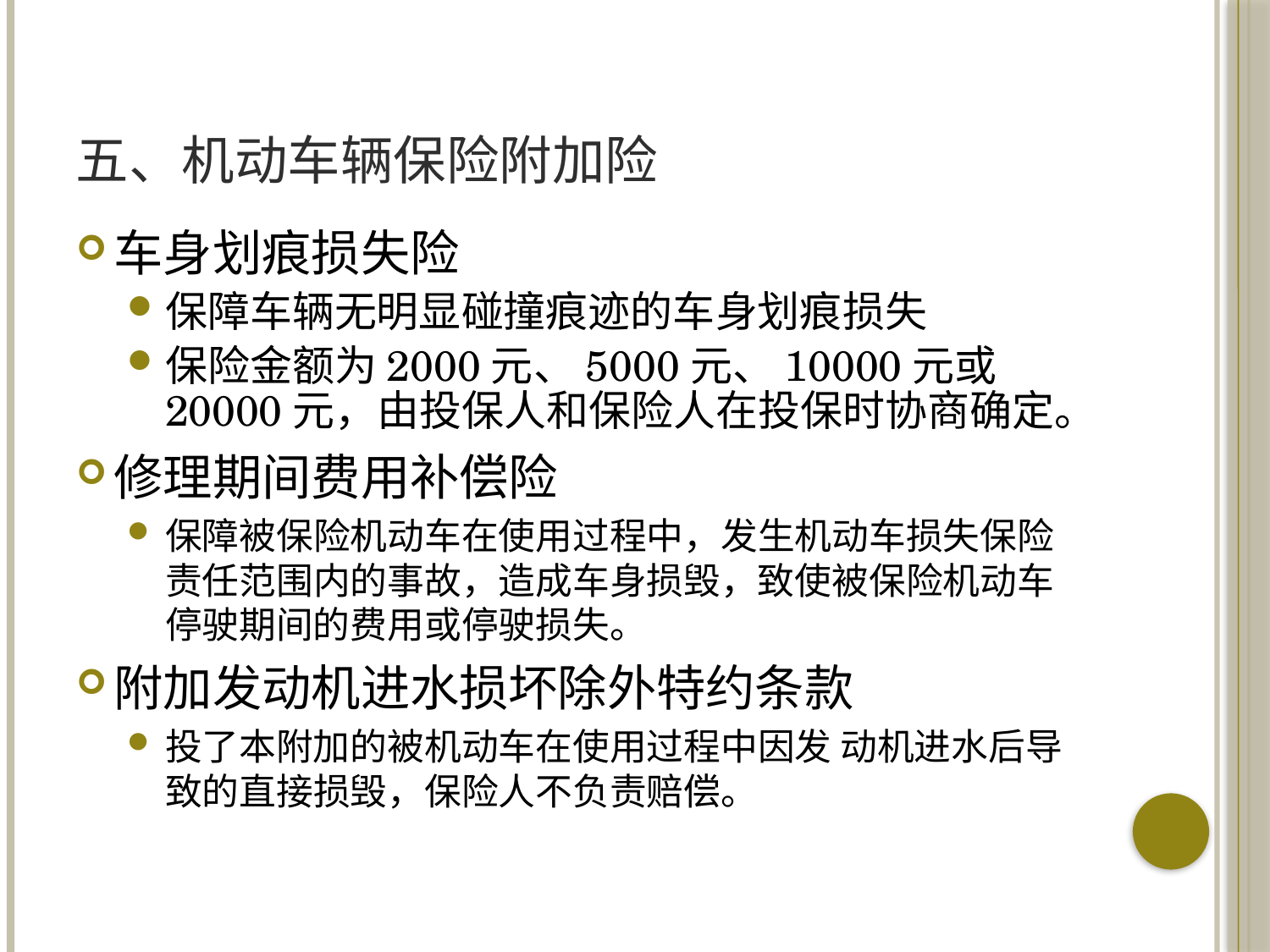

# 五、机动车辆保险附加险
车身划痕损失险
保障车辆无明显碰撞痕迹的车身划痕损失
保险金额为2000元、5000元、10000元或20000元，由投保人和保险人在投保时协商确定。
修理期间费用补偿险
保障被保险机动车在使用过程中，发生机动车损失保险责任范围内的事故，造成车身损毁，致使被保险机动车停驶期间的费用或停驶损失。
附加发动机进水损坏除外特约条款
投了本附加的被机动车在使用过程中因发 动机进水后导致的直接损毁，保险人不负责赔偿。